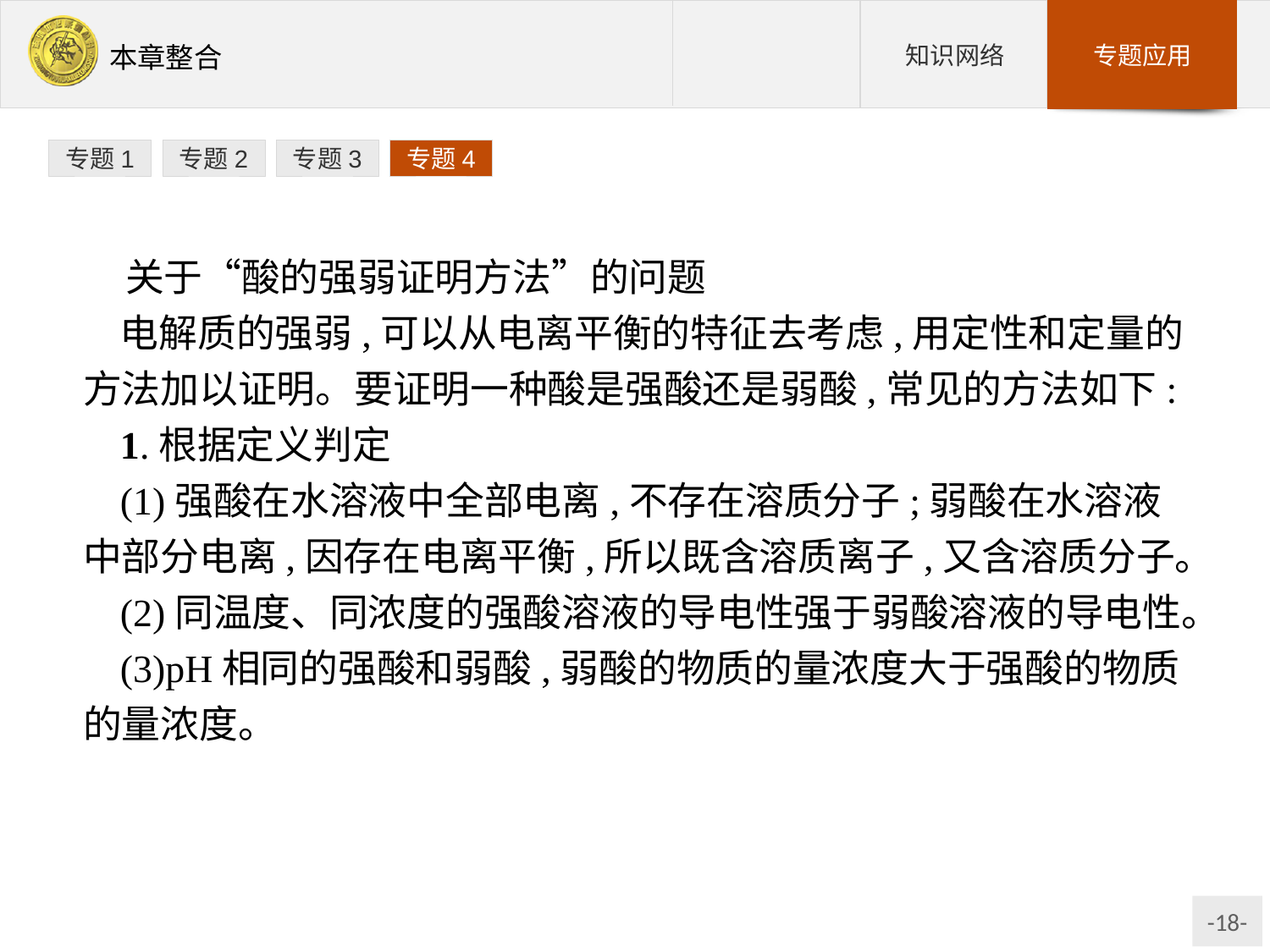

专题1
专题2
专题3
专题4
关于“酸的强弱证明方法”的问题
电解质的强弱,可以从电离平衡的特征去考虑,用定性和定量的方法加以证明。要证明一种酸是强酸还是弱酸,常见的方法如下:
1.根据定义判定
(1)强酸在水溶液中全部电离,不存在溶质分子;弱酸在水溶液中部分电离,因存在电离平衡,所以既含溶质离子,又含溶质分子。
(2)同温度、同浓度的强酸溶液的导电性强于弱酸溶液的导电性。
(3)pH相同的强酸和弱酸,弱酸的物质的量浓度大于强酸的物质的量浓度。